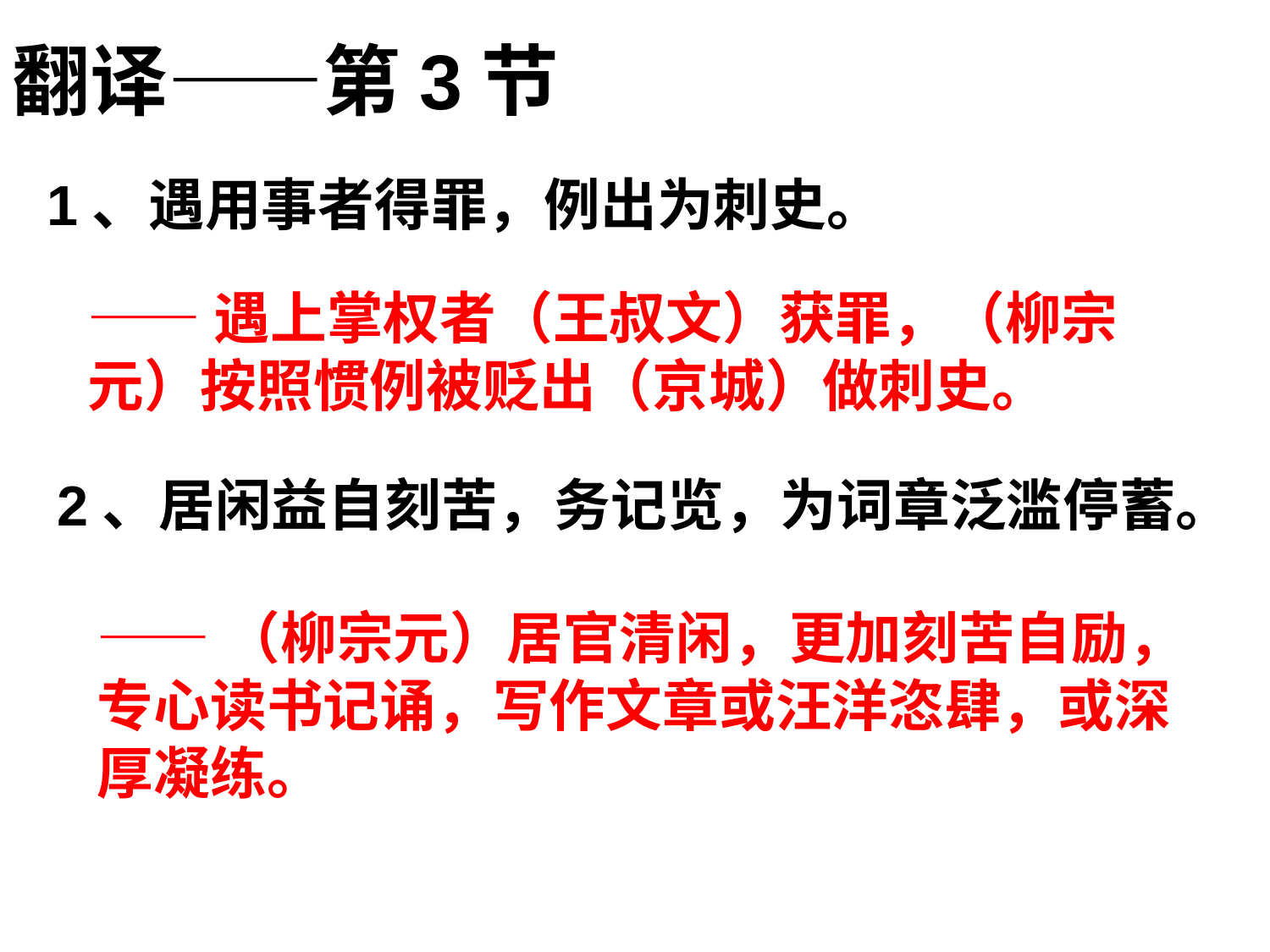

翻译——第3节
1、遇用事者得罪，例出为刺史。
——遇上掌权者（王叔文）获罪，（柳宗元）按照惯例被贬出（京城）做刺史。
2、居闲益自刻苦，务记览，为词章泛滥停蓄。

——（柳宗元）居官清闲，更加刻苦自励，专心读书记诵，写作文章或汪洋恣肆，或深厚凝练。